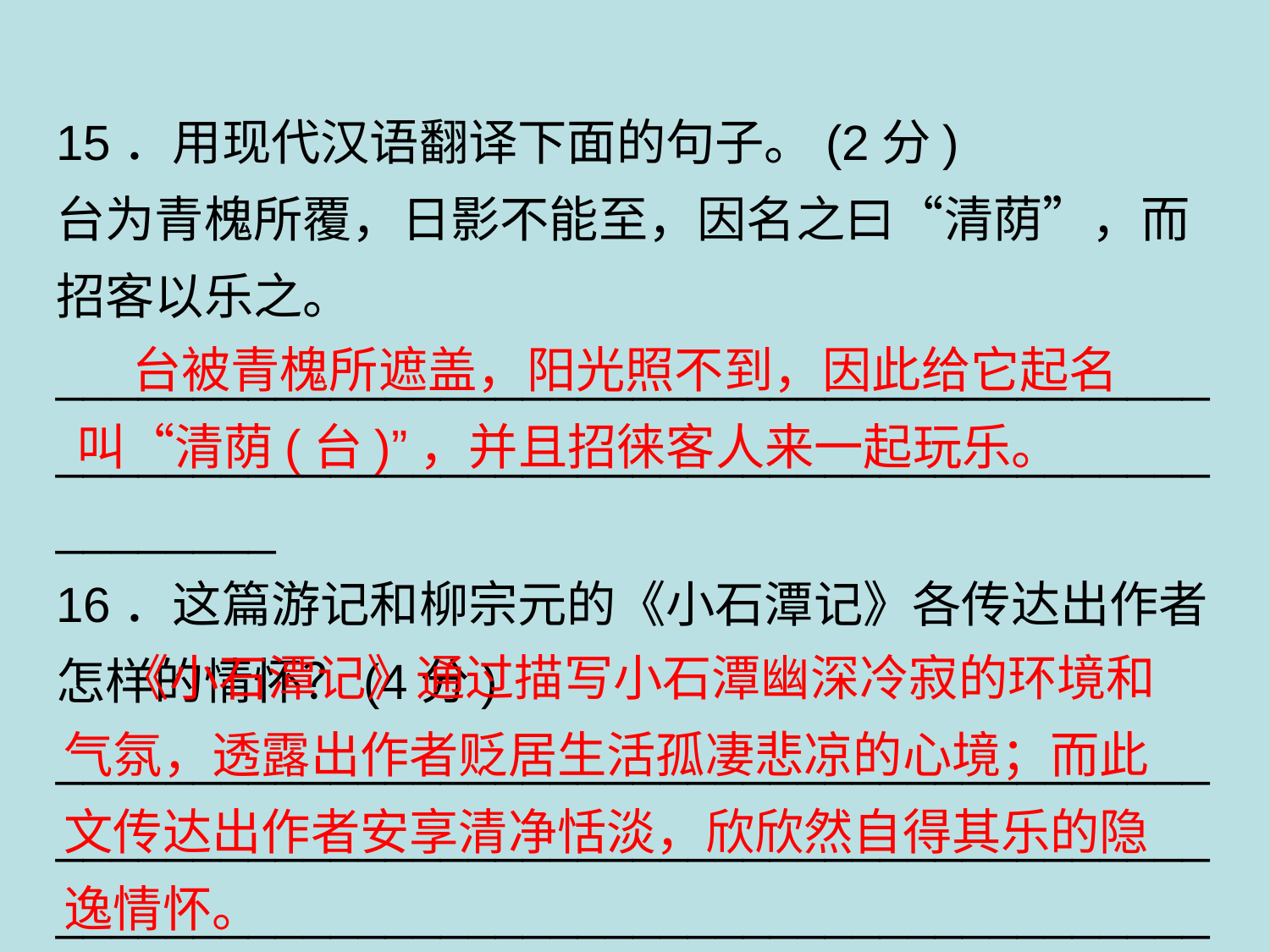

15．用现代汉语翻译下面的句子。(2分)
台为青槐所覆，日影不能至，因名之曰“清荫”，而招客以乐之。
____________________________________________________________________________________________
16．这篇游记和柳宗元的《小石潭记》各传达出作者怎样的情怀？(4分)
________________________________________________________________________________________________________________________________________________________________________________________
    台被青槐所遮盖，阳光照不到，因此给它起名叫“清荫(台)”，并且招徕客人来一起玩乐。
    《小石潭记》通过描写小石潭幽深冷寂的环境和气氛，透露出作者贬居生活孤凄悲凉的心境；而此文传达出作者安享清净恬淡，欣欣然自得其乐的隐逸情怀。